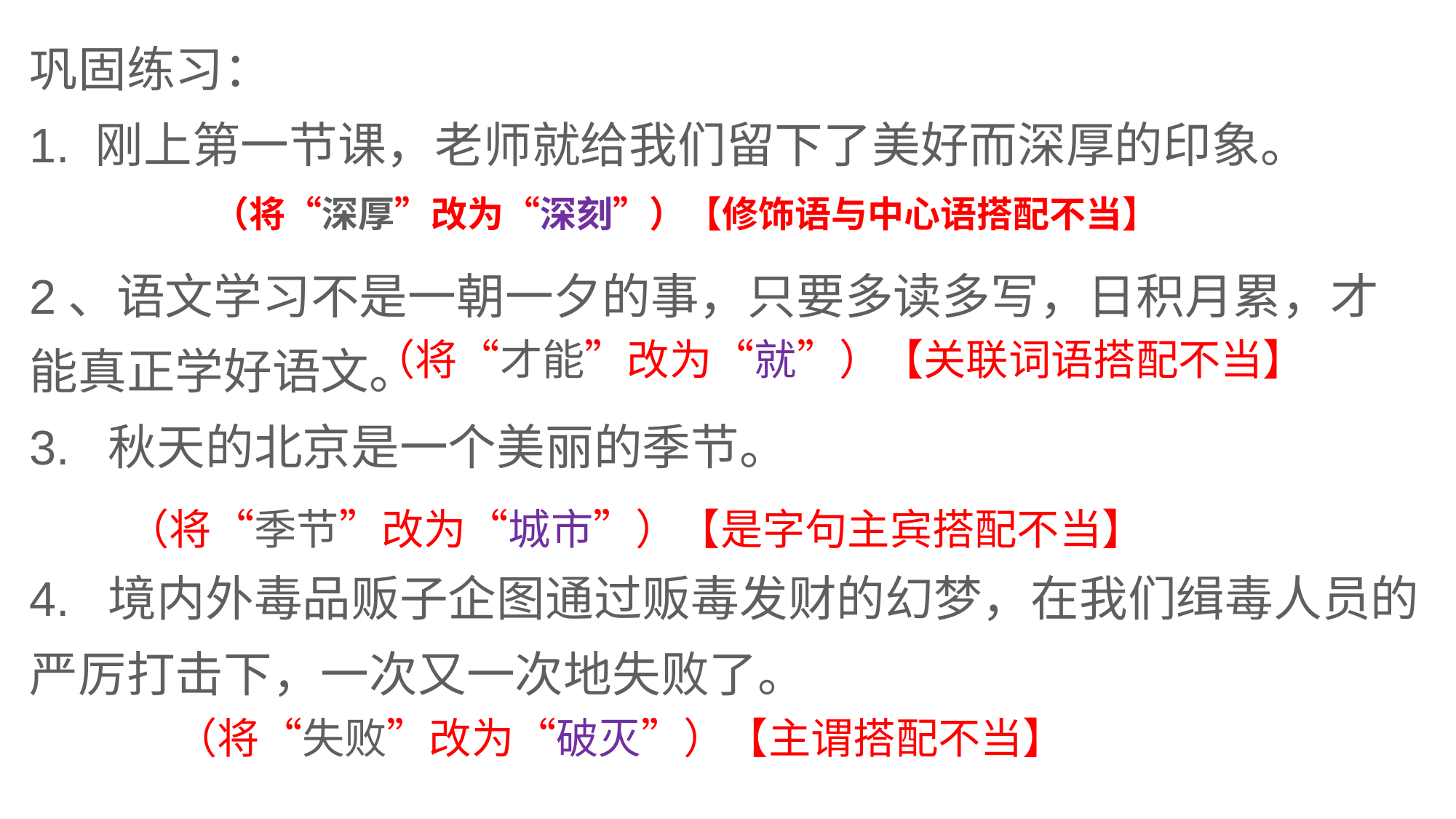

巩固练习：
1. 刚上第一节课，老师就给我们留下了美好而深厚的印象。

2、语文学习不是一朝一夕的事，只要多读多写，日积月累，才能真正学好语文。
3.  秋天的北京是一个美丽的季节。

4.  境内外毒品贩子企图通过贩毒发财的幻梦，在我们缉毒人员的严厉打击下，一次又一次地失败了。

（将“深厚”改为“深刻”）【修饰语与中心语搭配不当】

（将“才能”改为“就”）【关联词语搭配不当】
（将“季节”改为“城市”）【是字句主宾搭配不当】

（将“失败”改为“破灭”）【主谓搭配不当】